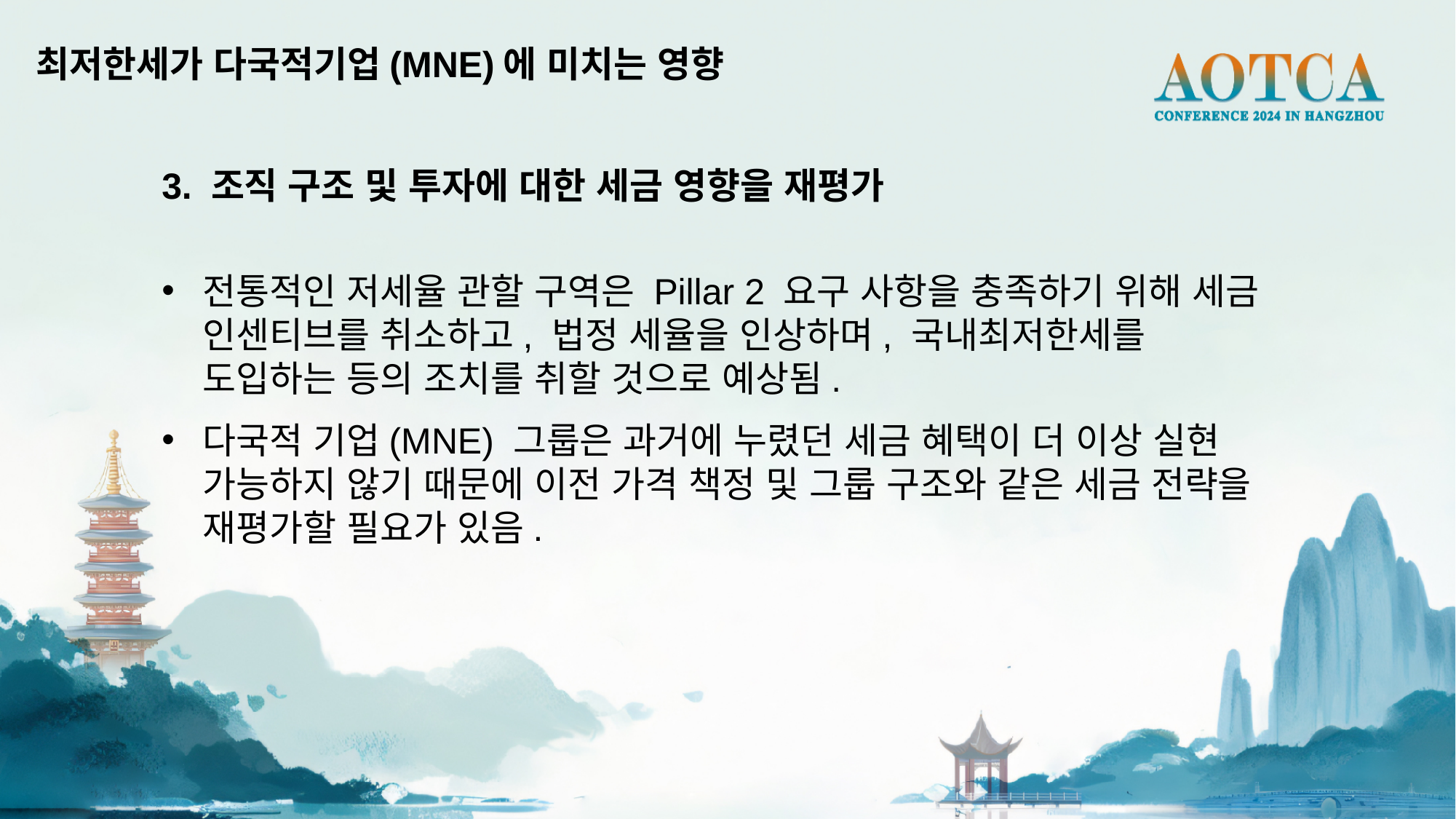

최저한세가 다국적기업(MNE)에 미치는 영향
3. 조직 구조 및 투자에 대한 세금 영향을 재평가
전통적인 저세율 관할 구역은 Pillar 2 요구 사항을 충족하기 위해 세금 인센티브를 취소하고, 법정 세율을 인상하며, 국내최저한세를 도입하는 등의 조치를 취할 것으로 예상됨.
다국적 기업(MNE) 그룹은 과거에 누렸던 세금 혜택이 더 이상 실현 가능하지 않기 때문에 이전 가격 책정 및 그룹 구조와 같은 세금 전략을 재평가할 필요가 있음.